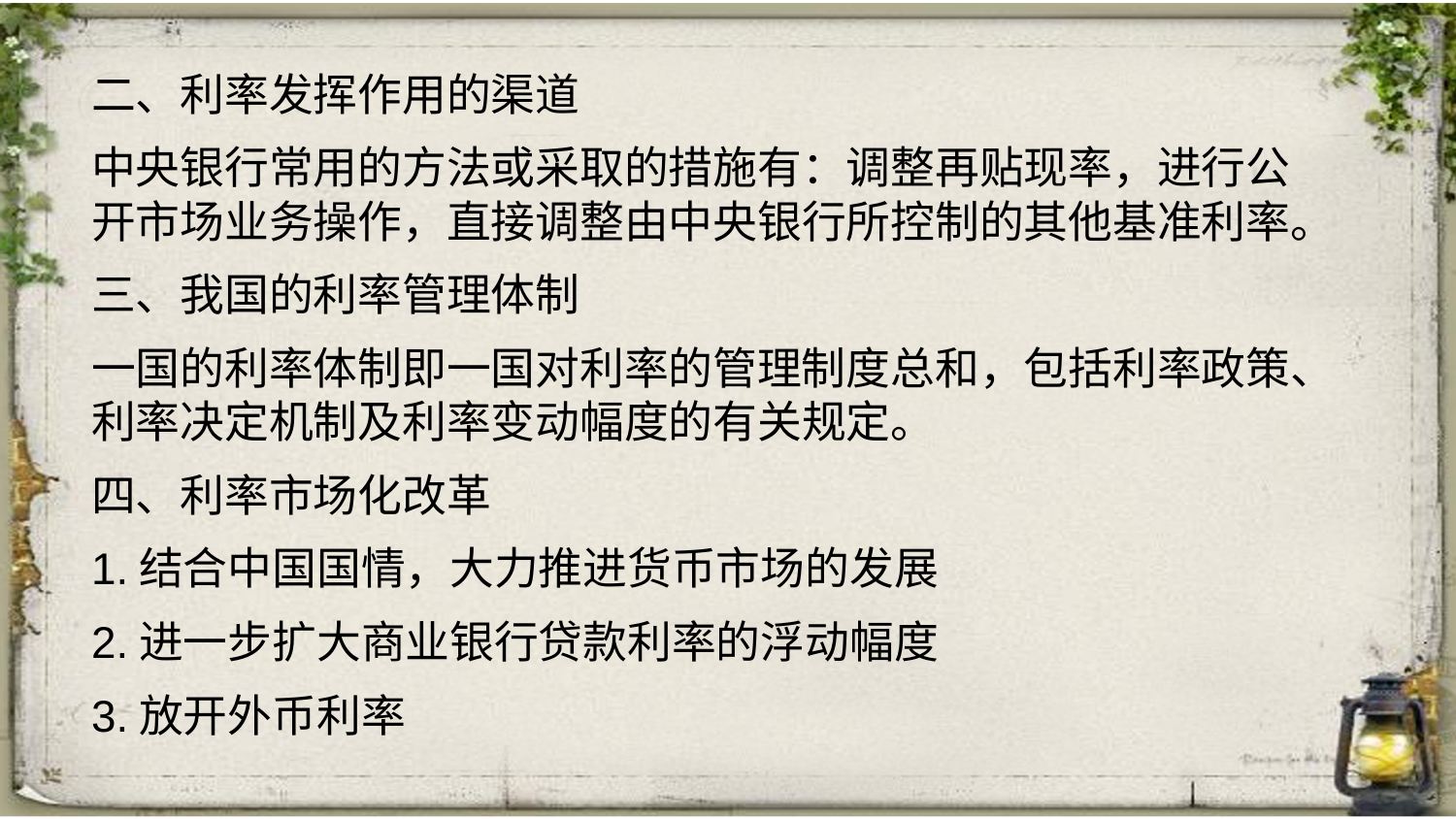

二、利率发挥作用的渠道
中央银行常用的方法或采取的措施有：调整再贴现率，进行公开市场业务操作，直接调整由中央银行所控制的其他基准利率。
三、我国的利率管理体制
一国的利率体制即一国对利率的管理制度总和，包括利率政策、利率决定机制及利率变动幅度的有关规定。
四、利率市场化改革
1.结合中国国情，大力推进货币市场的发展
2.进一步扩大商业银行贷款利率的浮动幅度
3.放开外币利率